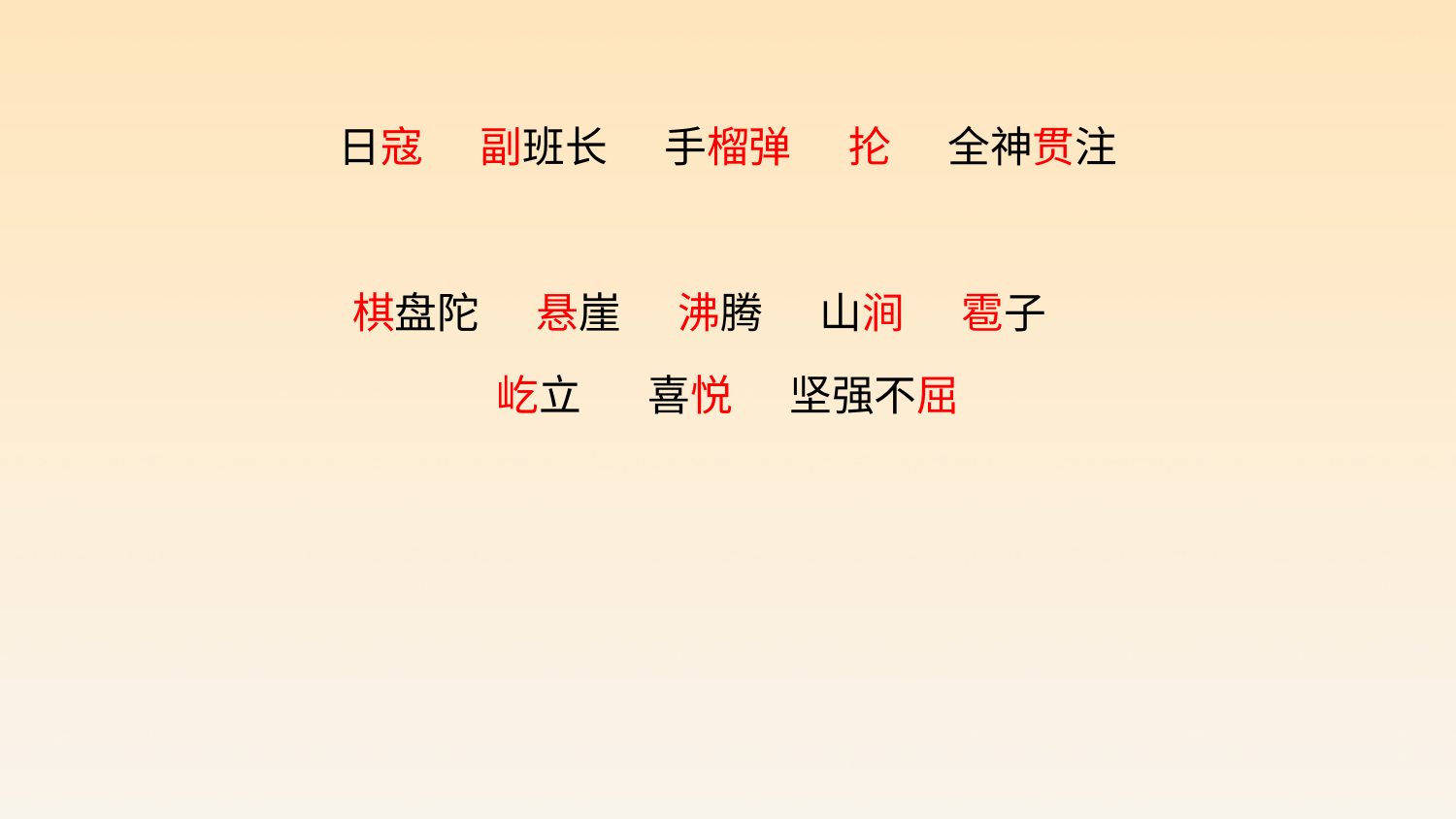

日寇      副班长      手榴弹      抡      全神贯注

棋盘陀      悬崖      沸腾      山涧      雹子
屹立       喜悦      坚强不屈